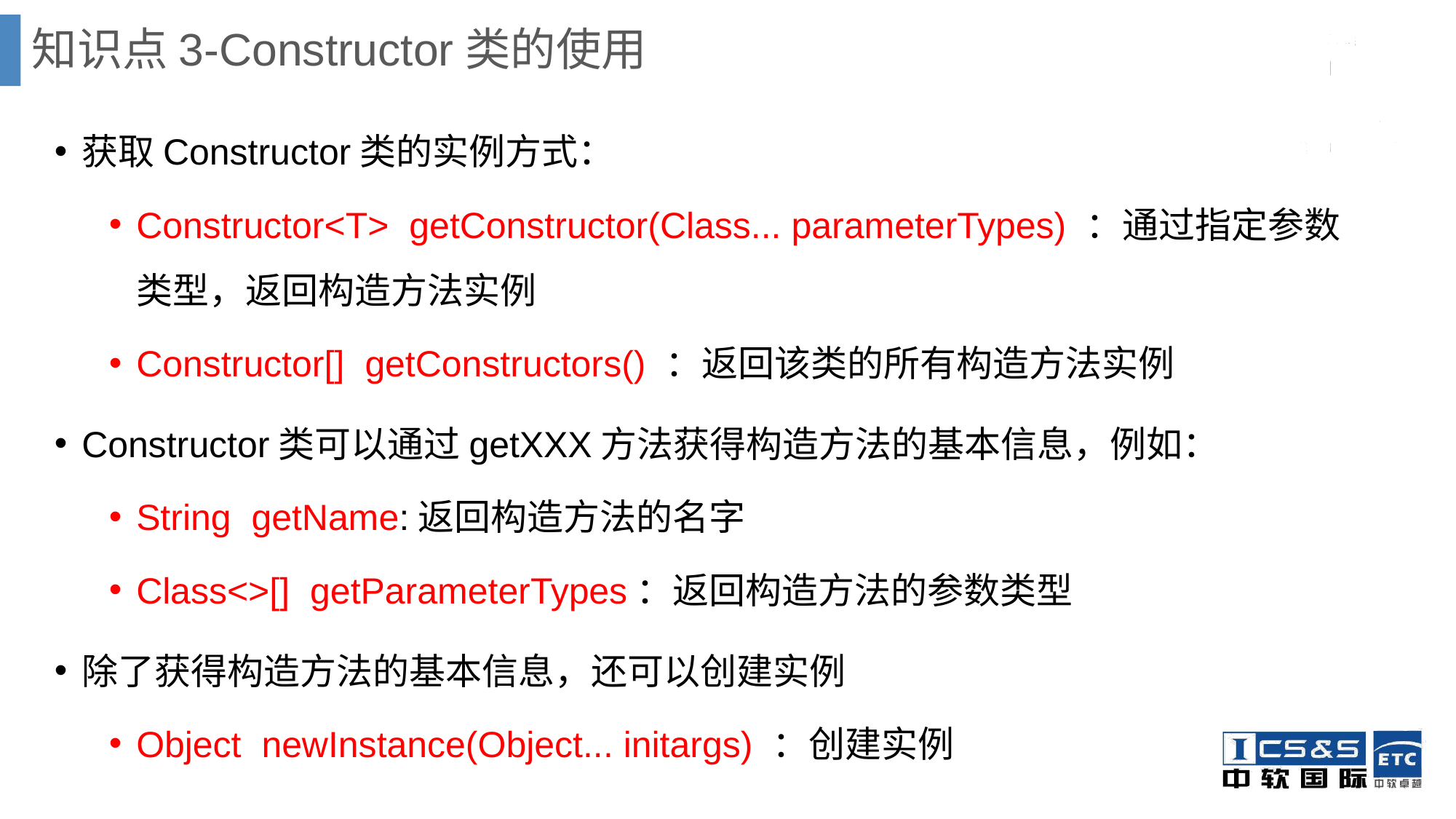

# 知识点3-Constructor类的使用
获取Constructor类的实例方式：
Constructor<T>  getConstructor(Class... parameterTypes) ：通过指定参数类型，返回构造方法实例
Constructor[]  getConstructors() ：返回该类的所有构造方法实例
Constructor类可以通过getXXX方法获得构造方法的基本信息，例如：
String  getName:返回构造方法的名字
Class<>[]  getParameterTypes：返回构造方法的参数类型
除了获得构造方法的基本信息，还可以创建实例
Object  newInstance(Object... initargs) ：创建实例